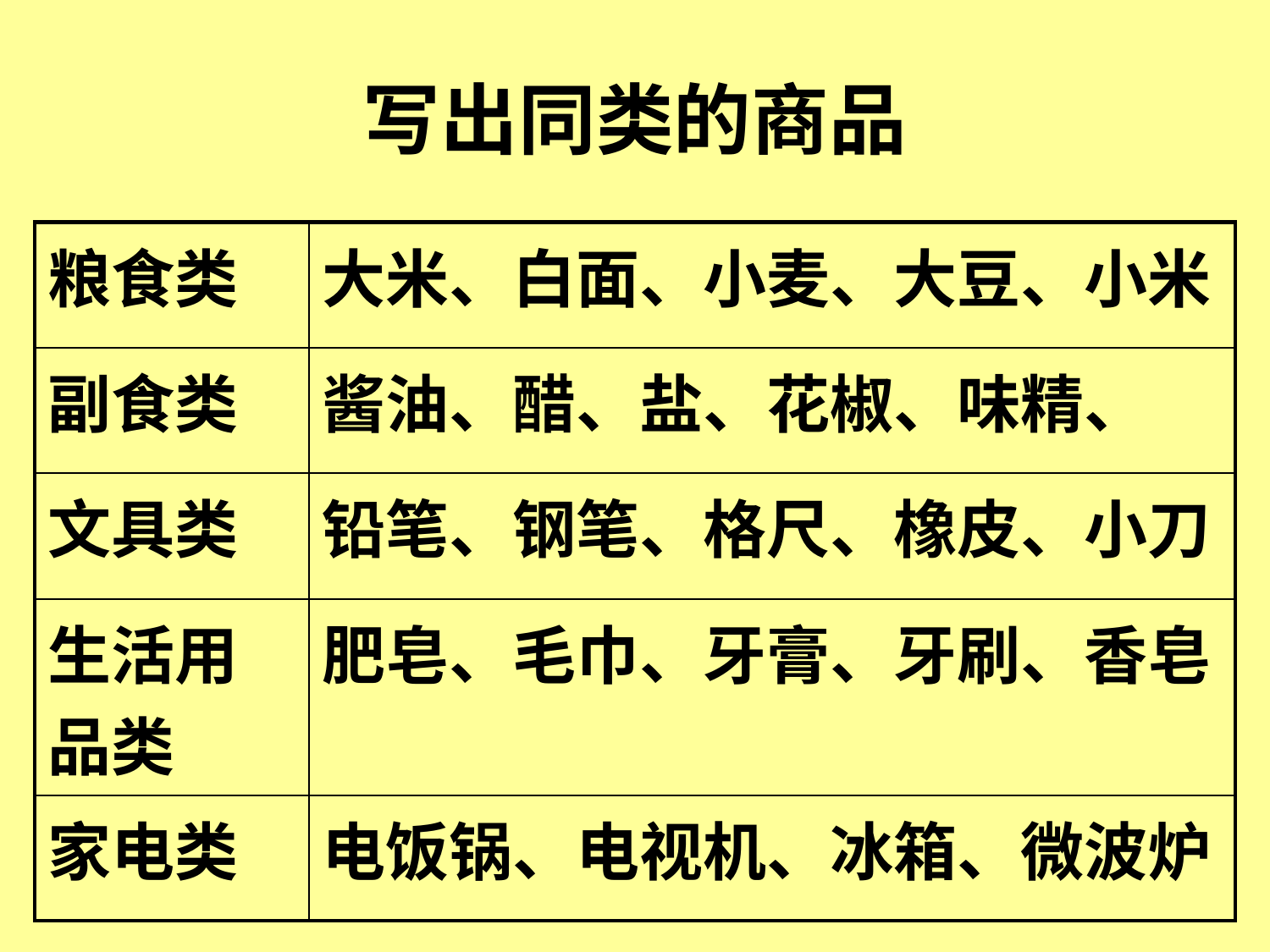

# 写出同类的商品
| 粮食类 | 大米、白面、小麦、大豆、小米 |
| --- | --- |
| 副食类 | 酱油、醋、盐、花椒、味精、 |
| 文具类 | 铅笔、钢笔、格尺、橡皮、小刀 |
| 生活用品类 | 肥皂、毛巾、牙膏、牙刷、香皂 |
| 家电类 | 电饭锅、电视机、冰箱、微波炉 |